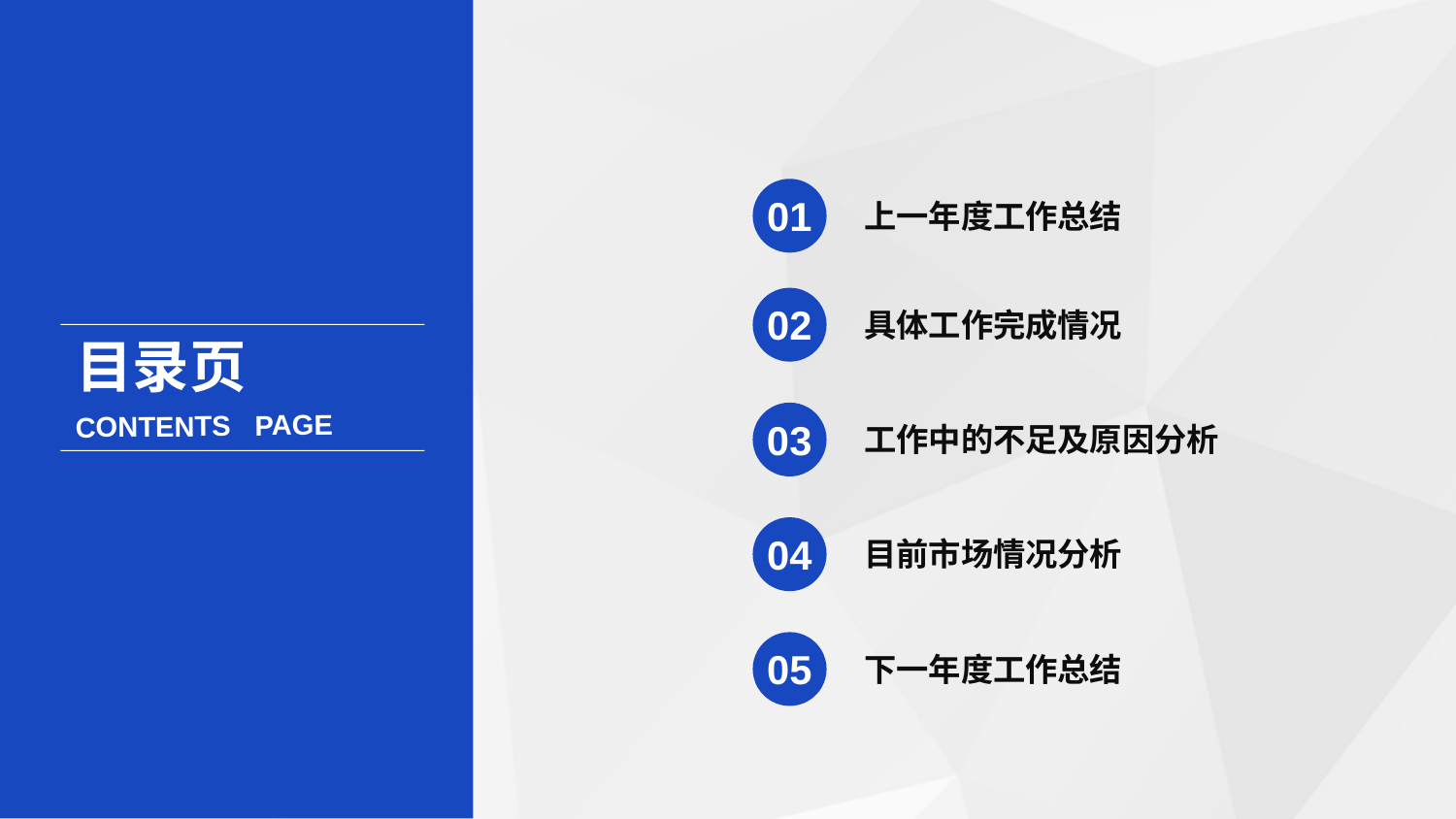

01
上一年度工作总结

02
具体工作完成情况
目录页

CONTENTS   PAGE

03
工作中的不足及原因分析

04
目前市场情况分析

05
下一年度工作总结